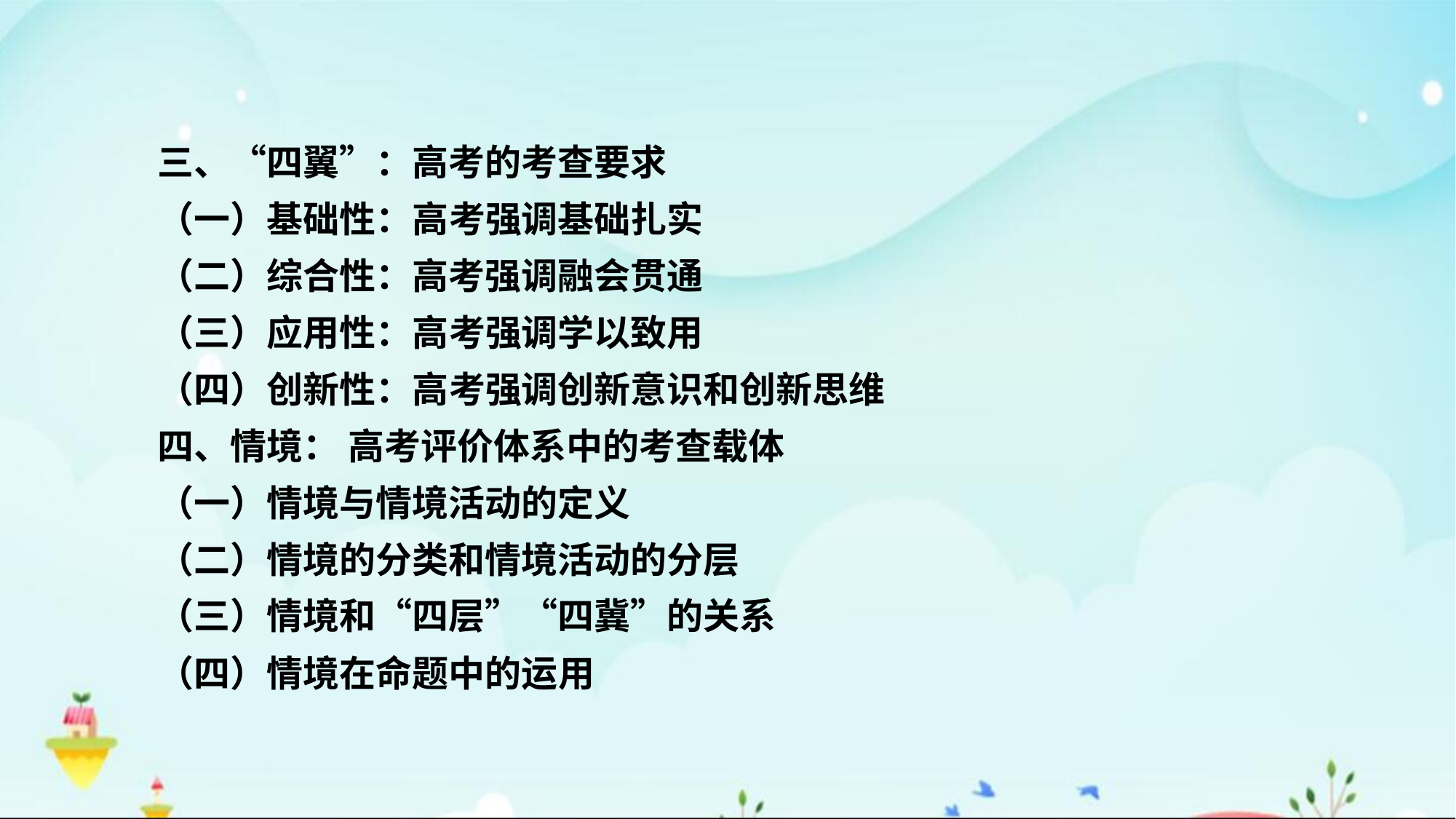

三、“四翼”：高考的考查要求
（一）基础性：高考强调基础扎实
（二）综合性：高考强调融会贯通
（三）应用性：高考强调学以致用
（四）创新性：高考强调创新意识和创新思维
四、情境： 高考评价体系中的考查载体
（一）情境与情境活动的定义
（二）情境的分类和情境活动的分层
（三）情境和“四层”“四冀”的关系
（四）情境在命题中的运用